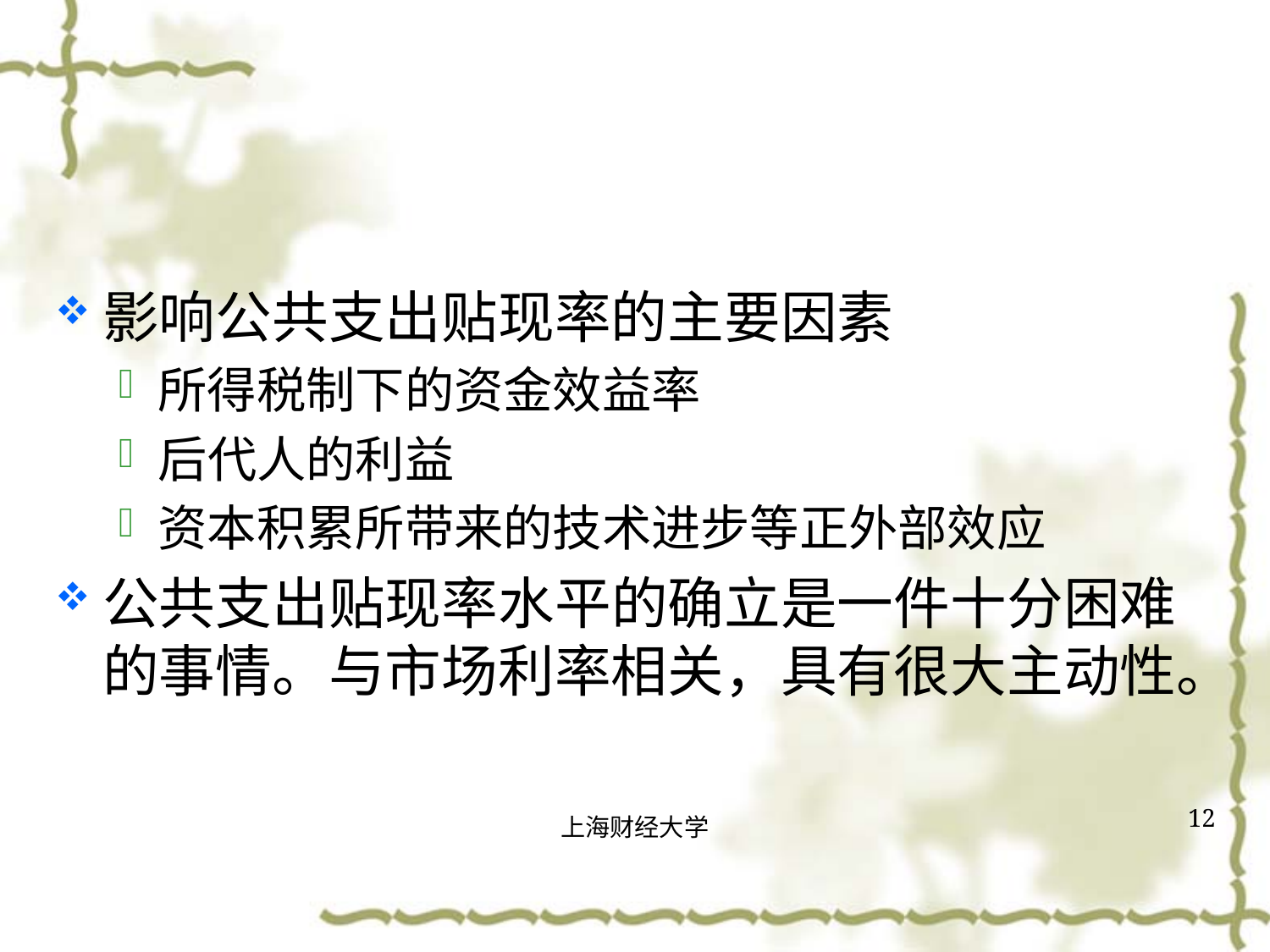

#
影响公共支出贴现率的主要因素
所得税制下的资金效益率
后代人的利益
资本积累所带来的技术进步等正外部效应
公共支出贴现率水平的确立是一件十分困难的事情。与市场利率相关，具有很大主动性。
12
上海财经大学